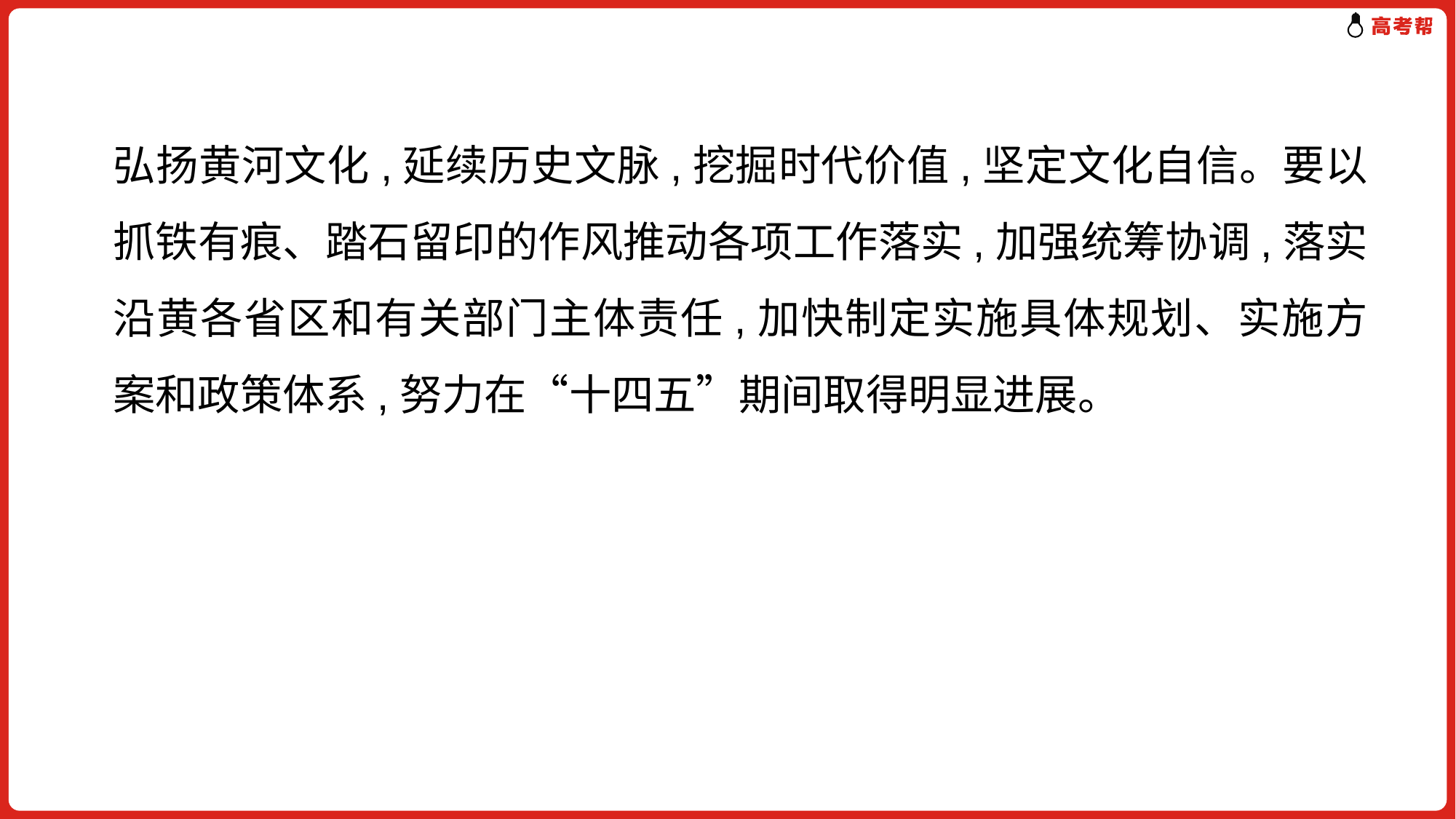

弘扬黄河文化,延续历史文脉,挖掘时代价值,坚定文化自信。要以抓铁有痕、踏石留印的作风推动各项工作落实,加强统筹协调,落实沿黄各省区和有关部门主体责任,加快制定实施具体规划、实施方案和政策体系,努力在“十四五”期间取得明显进展。